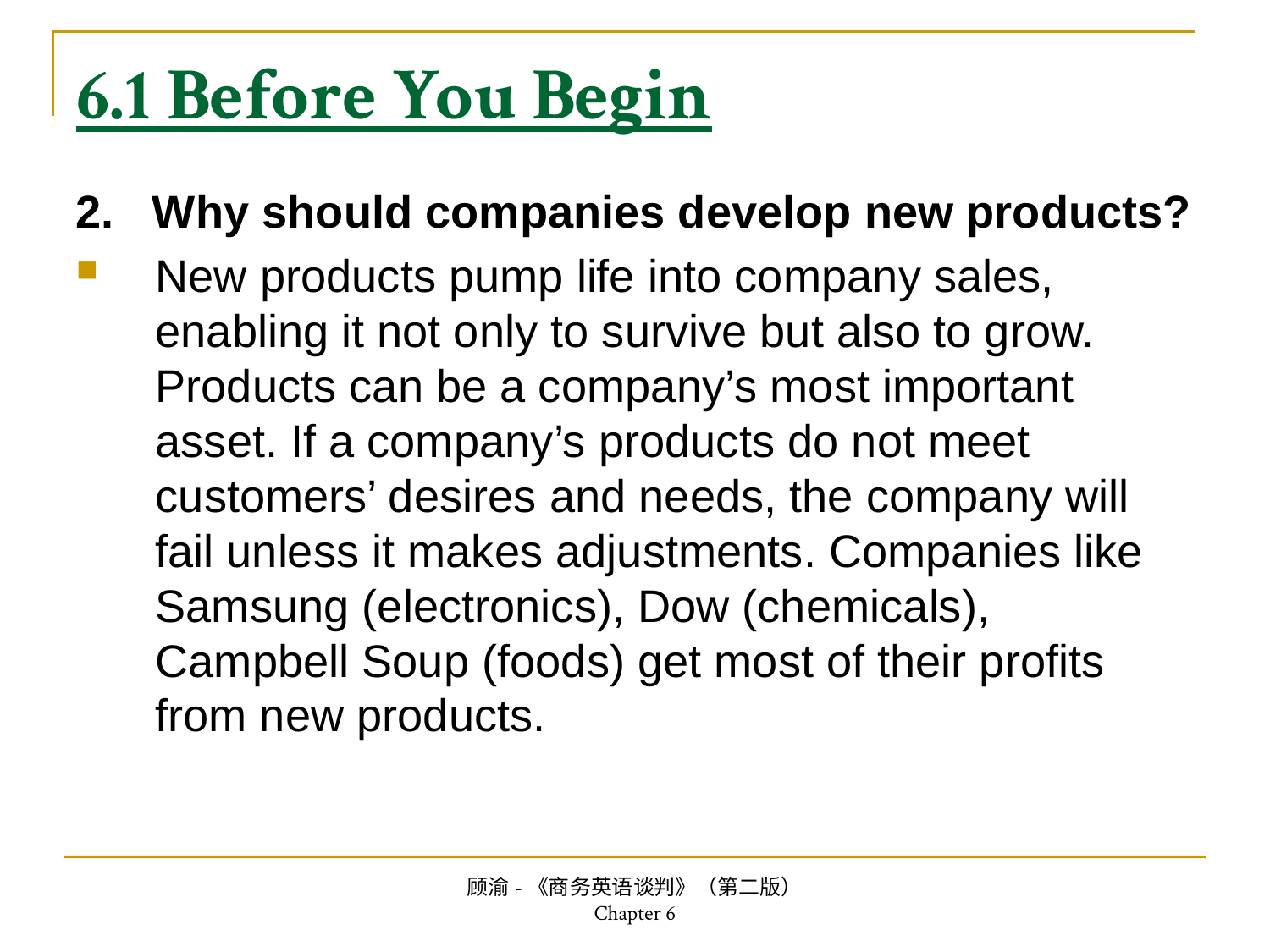

# 6.1 Before You Begin
2.   Why should companies develop new products?
New products pump life into company sales, enabling it not only to survive but also to grow. Products can be a company’s most important asset. If a company’s products do not meet customers’ desires and needs, the company will fail unless it makes adjustments. Companies like Samsung (electronics), Dow (chemicals), Campbell Soup (foods) get most of their profits from new products.

6
顾渝-《商务英语谈判》（第二版） Chapter 6